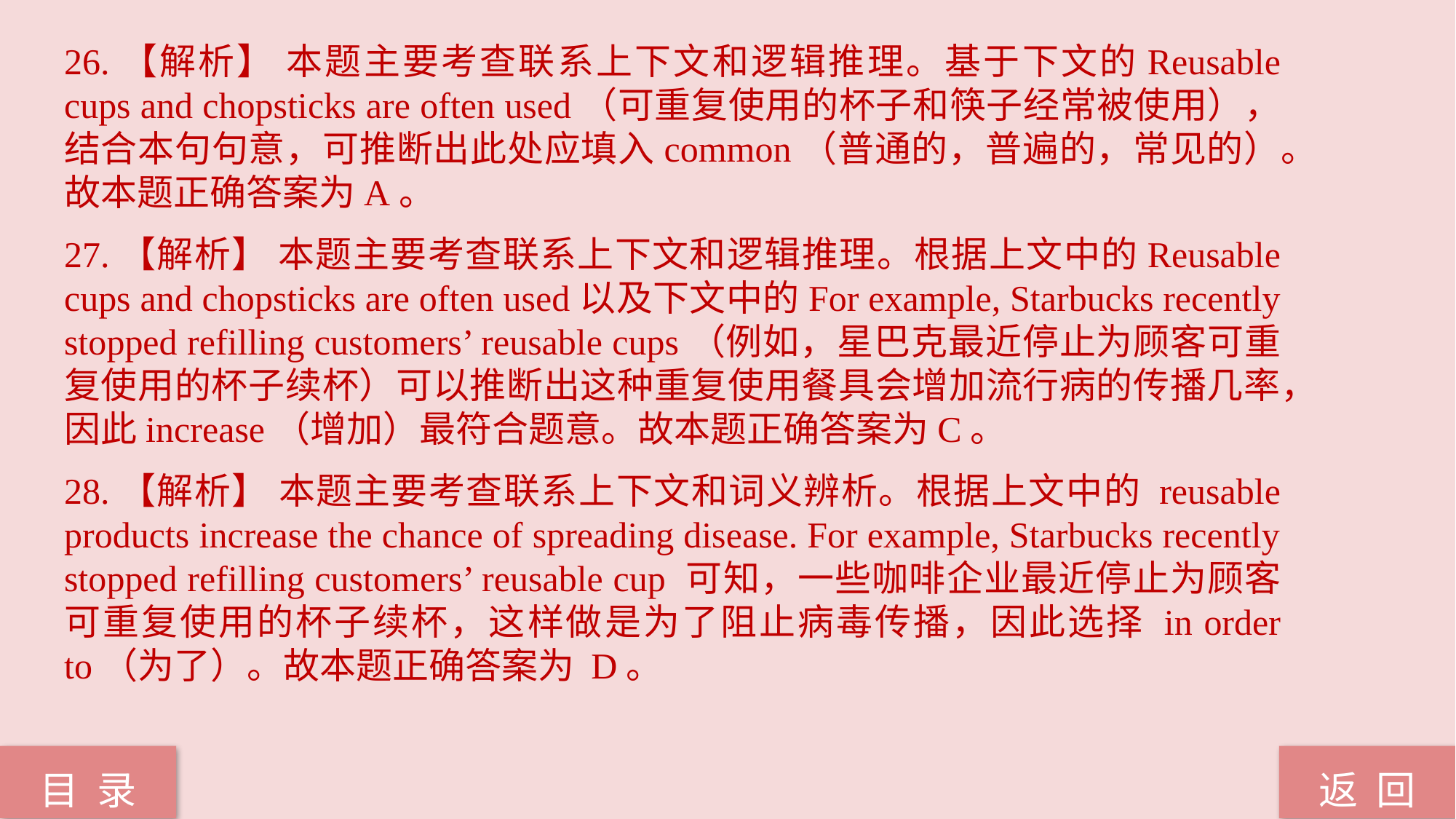

26.【解析】 本题主要考查联系上下文和逻辑推理。基于下文的Reusable cups and chopsticks are often used（可重复使用的杯子和筷子经常被使用），结合本句句意，可推断出此处应填入common（普通的，普遍的，常见的）。故本题正确答案为A。
27.【解析】 本题主要考查联系上下文和逻辑推理。根据上文中的Reusable cups and chopsticks are often used以及下文中的For example, Starbucks recently stopped refilling customers’ reusable cups（例如，星巴克最近停止为顾客可重复使用的杯子续杯）可以推断出这种重复使用餐具会增加流行病的传播几率，因此increase（增加）最符合题意。故本题正确答案为C。
28.【解析】 本题主要考查联系上下文和词义辨析。根据上文中的 reusable products increase the chance of spreading disease. For example, Starbucks recently stopped refilling customers’ reusable cup 可知，一些咖啡企业最近停止为顾客可重复使用的杯子续杯，这样做是为了阻止病毒传播，因此选择 in order to（为了）。故本题正确答案为 D。
返  回